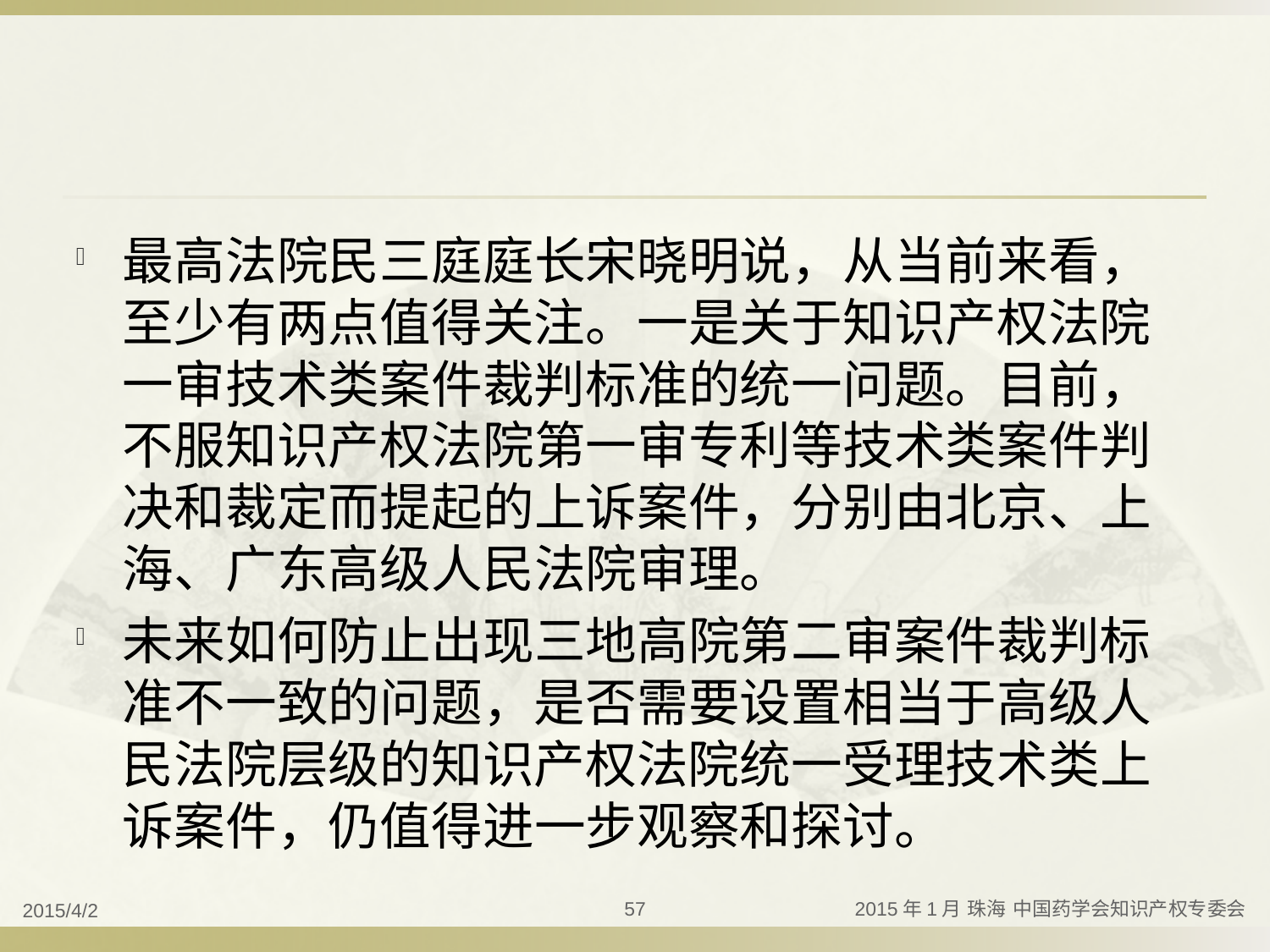

#
最高法院民三庭庭长宋晓明说，从当前来看，至少有两点值得关注。一是关于知识产权法院一审技术类案件裁判标准的统一问题。目前，不服知识产权法院第一审专利等技术类案件判决和裁定而提起的上诉案件，分别由北京、上海、广东高级人民法院审理。
未来如何防止出现三地高院第二审案件裁判标准不一致的问题，是否需要设置相当于高级人民法院层级的知识产权法院统一受理技术类上诉案件，仍值得进一步观察和探讨。
2015/4/2
57
2015年1月 珠海 中国药学会知识产权专委会